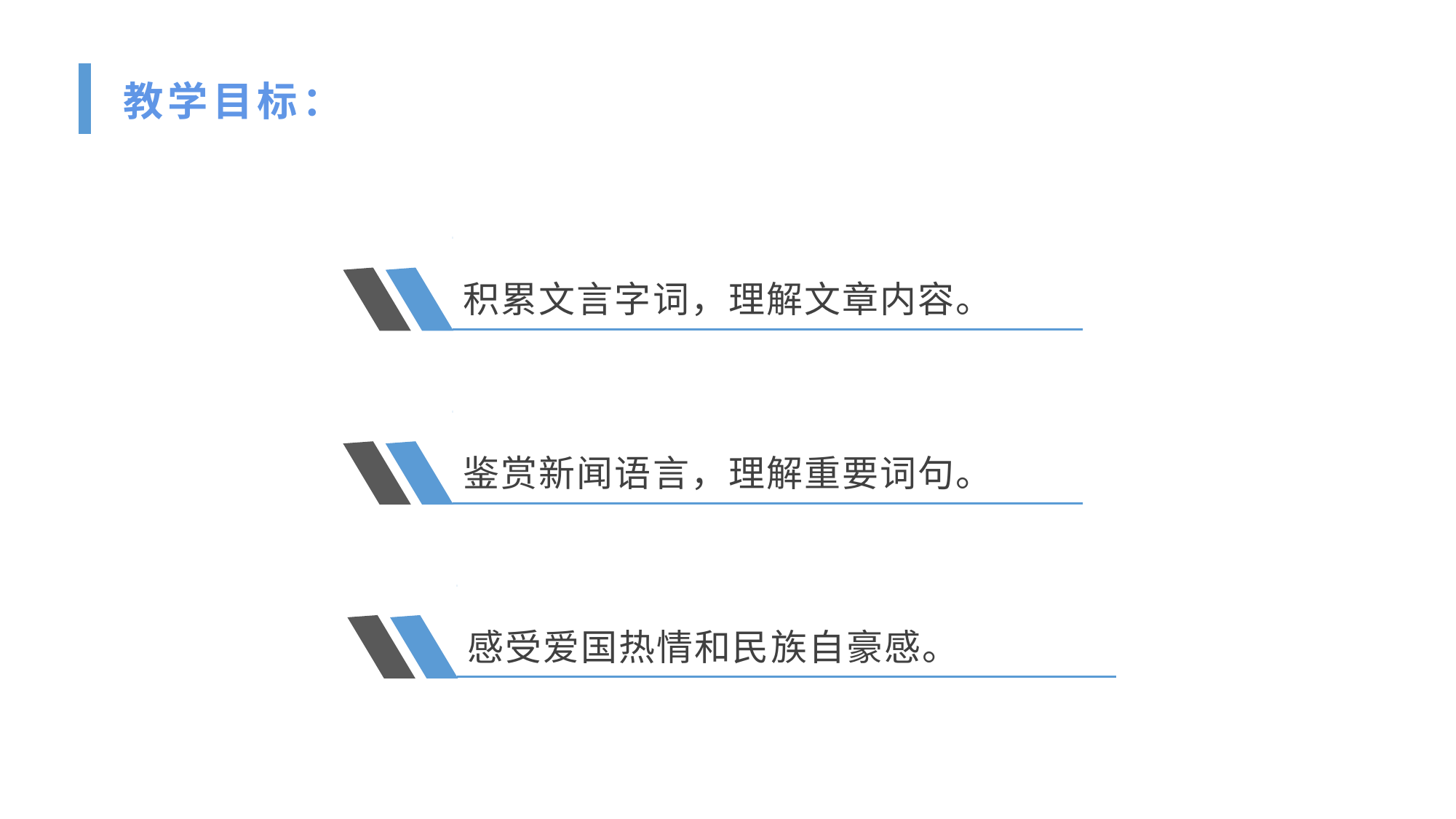

教学目标：
积累文言字词，理解文章内容。

鉴赏新闻语言，理解重要词句。

感受爱国热情和民族自豪感。